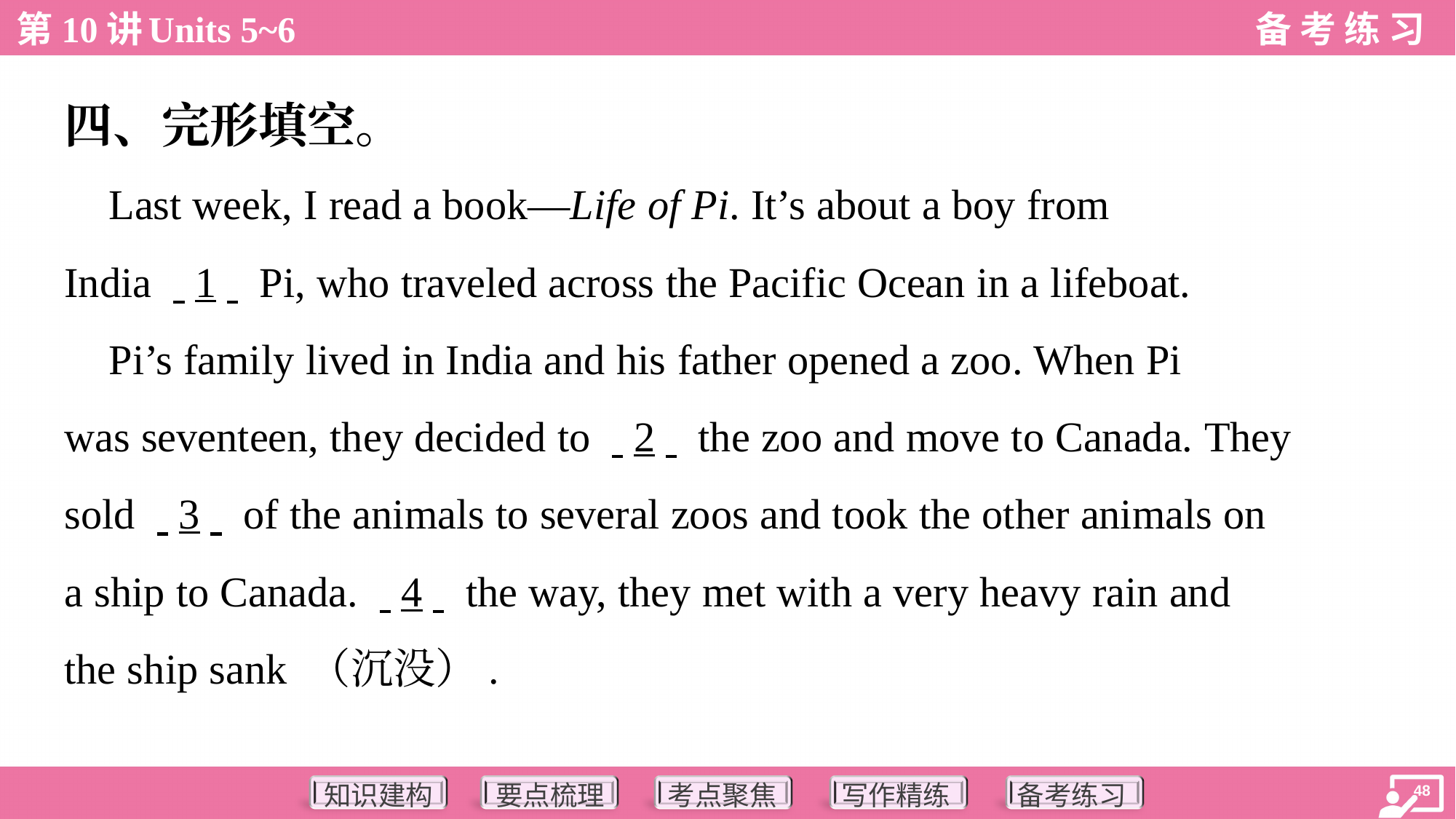

四、完形填空。
    Last week, I read a book—Life of Pi. It’s about a boy from
India . .1. . Pi, who traveled across the Pacific Ocean in a lifeboat.
    Pi’s family lived in India and his father opened a zoo. When Pi
was seventeen, they decided to . .2. . the zoo and move to Canada. They
sold . .3. . of the animals to several zoos and took the other animals on
a ship to Canada. . .4. . the way, they met with a very heavy rain and
the ship sank （沉没）.